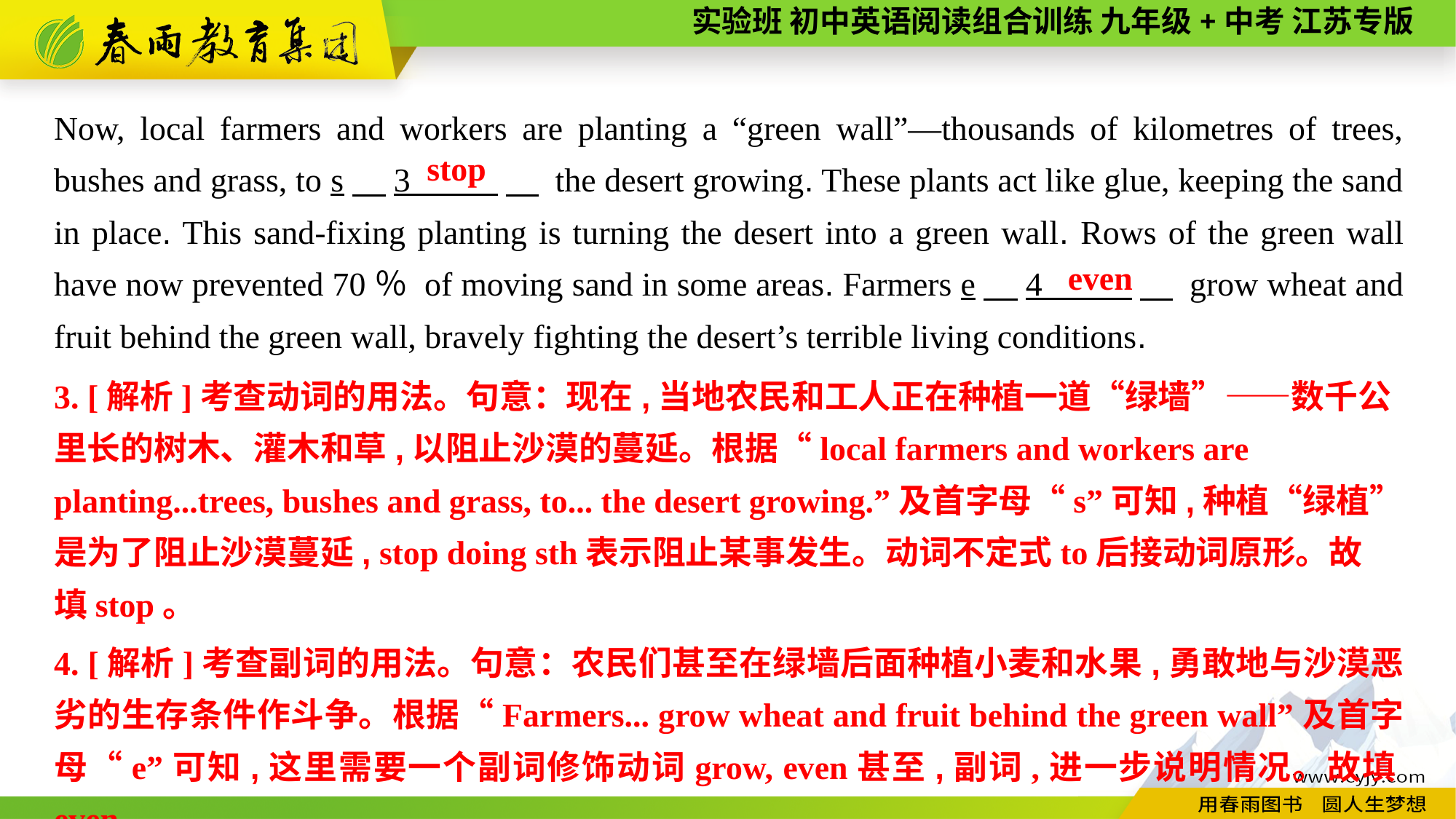

Now, local farmers and workers are planting a “green wall”—thousands of kilometres of trees, bushes and grass, to s　3          　 the desert growing. These plants act like glue, keeping the sand in place. This sand-fixing planting is turning the desert into a green wall. Rows of the green wall have now prevented 70％ of moving sand in some areas. Farmers e　4          　 grow wheat and fruit behind the green wall, bravely fighting the desert’s terrible living conditions.
stop
even
3. [解析]考查动词的用法。句意：现在,当地农民和工人正在种植一道“绿墙”——数千公里长的树木、灌木和草,以阻止沙漠的蔓延。根据“local farmers and workers are planting...trees, bushes and grass, to... the desert growing.”及首字母“s”可知,种植“绿植”是为了阻止沙漠蔓延, stop doing sth表示阻止某事发生。动词不定式to后接动词原形。故
填stop。
4. [解析]考查副词的用法。句意：农民们甚至在绿墙后面种植小麦和水果,勇敢地与沙漠恶劣的生存条件作斗争。根据“Farmers... grow wheat and fruit behind the green wall”及首字母“e”可知,这里需要一个副词修饰动词grow, even甚至,副词,进一步说明情况。故填even。